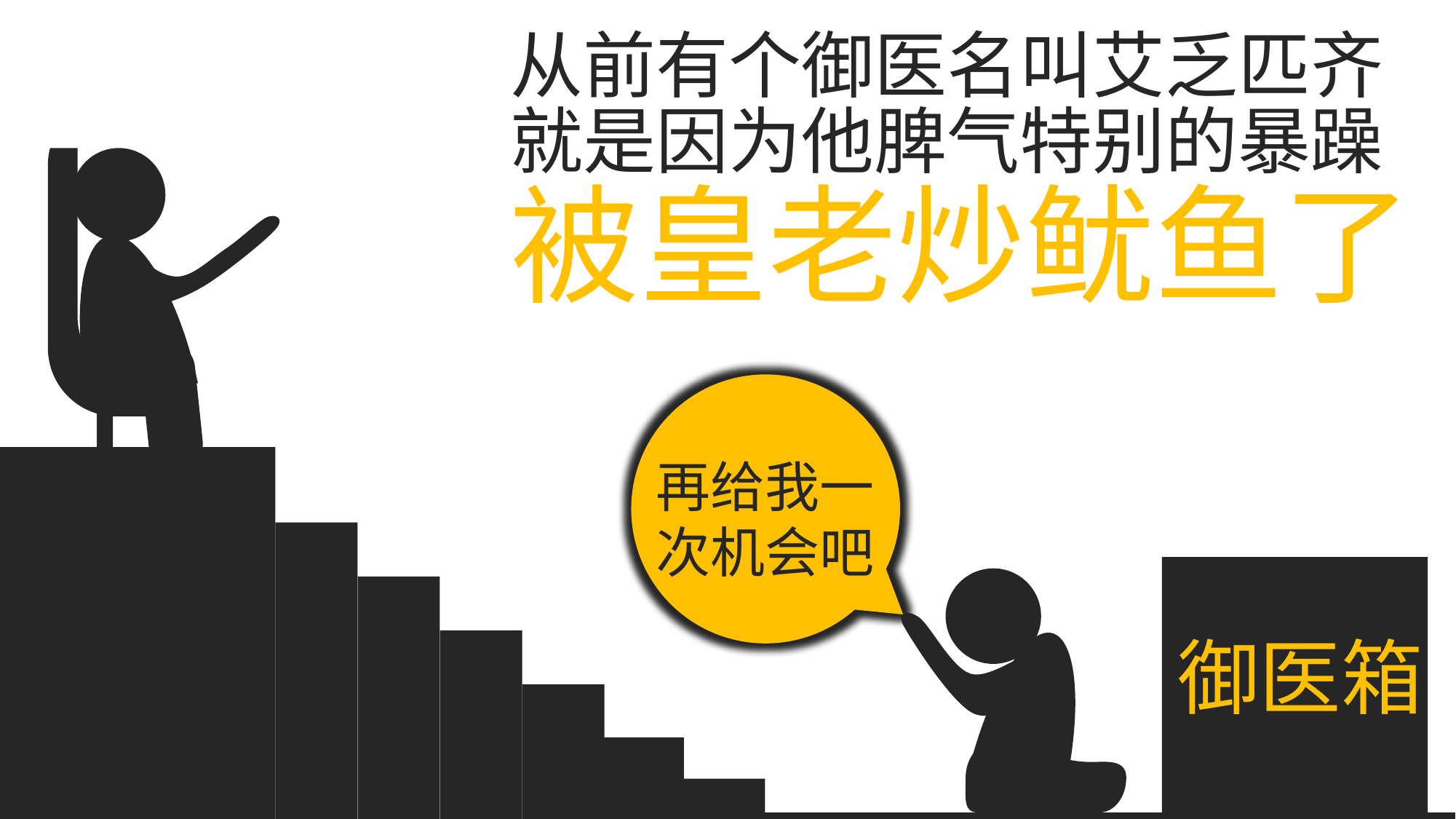

从前有个御医名叫艾乏匹齐
就是因为他脾气特别的暴躁
被皇老炒鱿鱼了

再给我一
次机会吧

御医箱